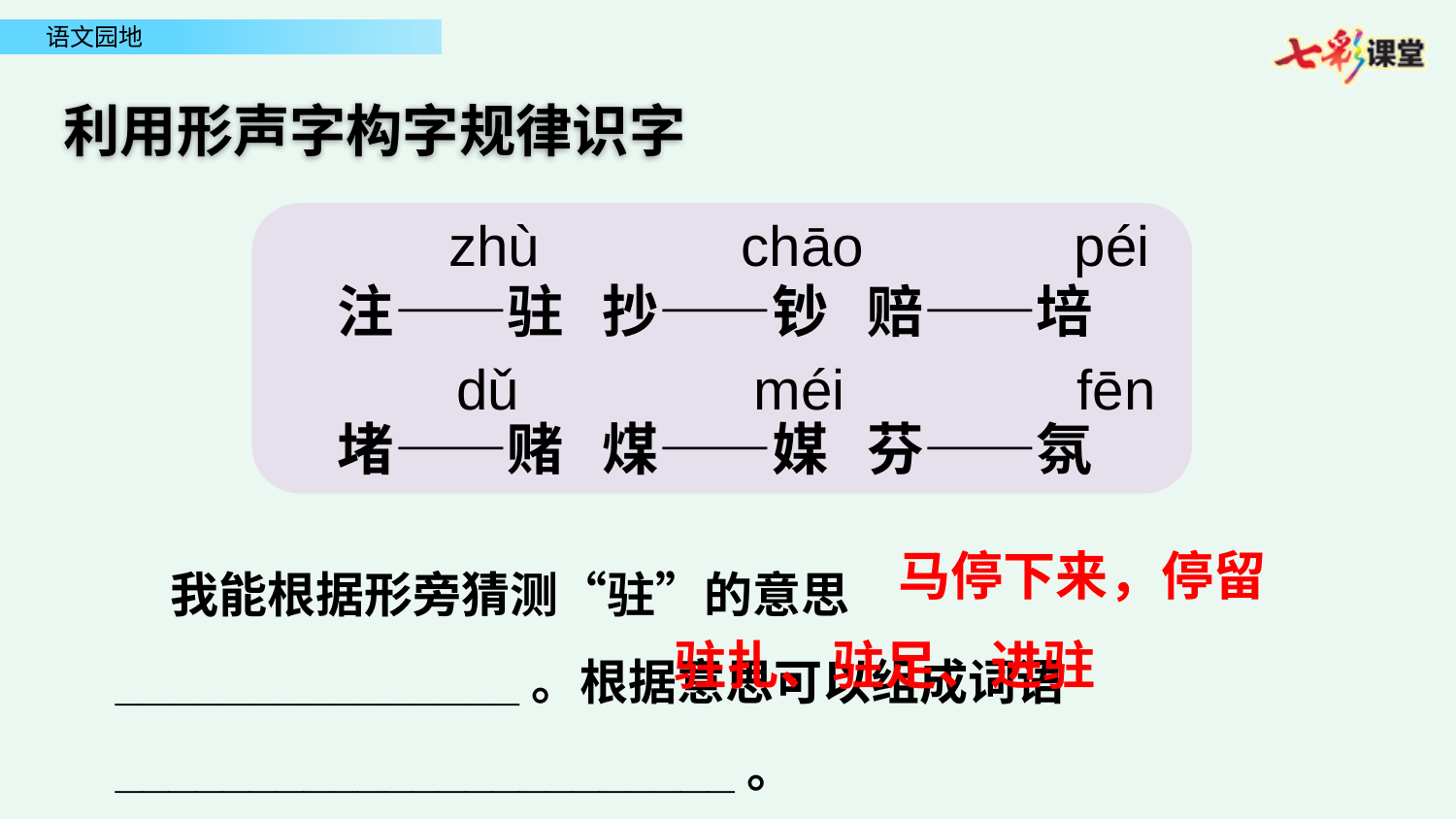

利用形声字构字规律识字
zhù
chāo
péi
注——驻   抄——钞   赔——培
dǔ
méi
fēn
堵——赌   煤——媒   芬——氛

    我能根据形旁猜测“驻”的意思_______________。根据意思可以组成词语_______________________。
马停下来，停留
驻扎、驻足、进驻